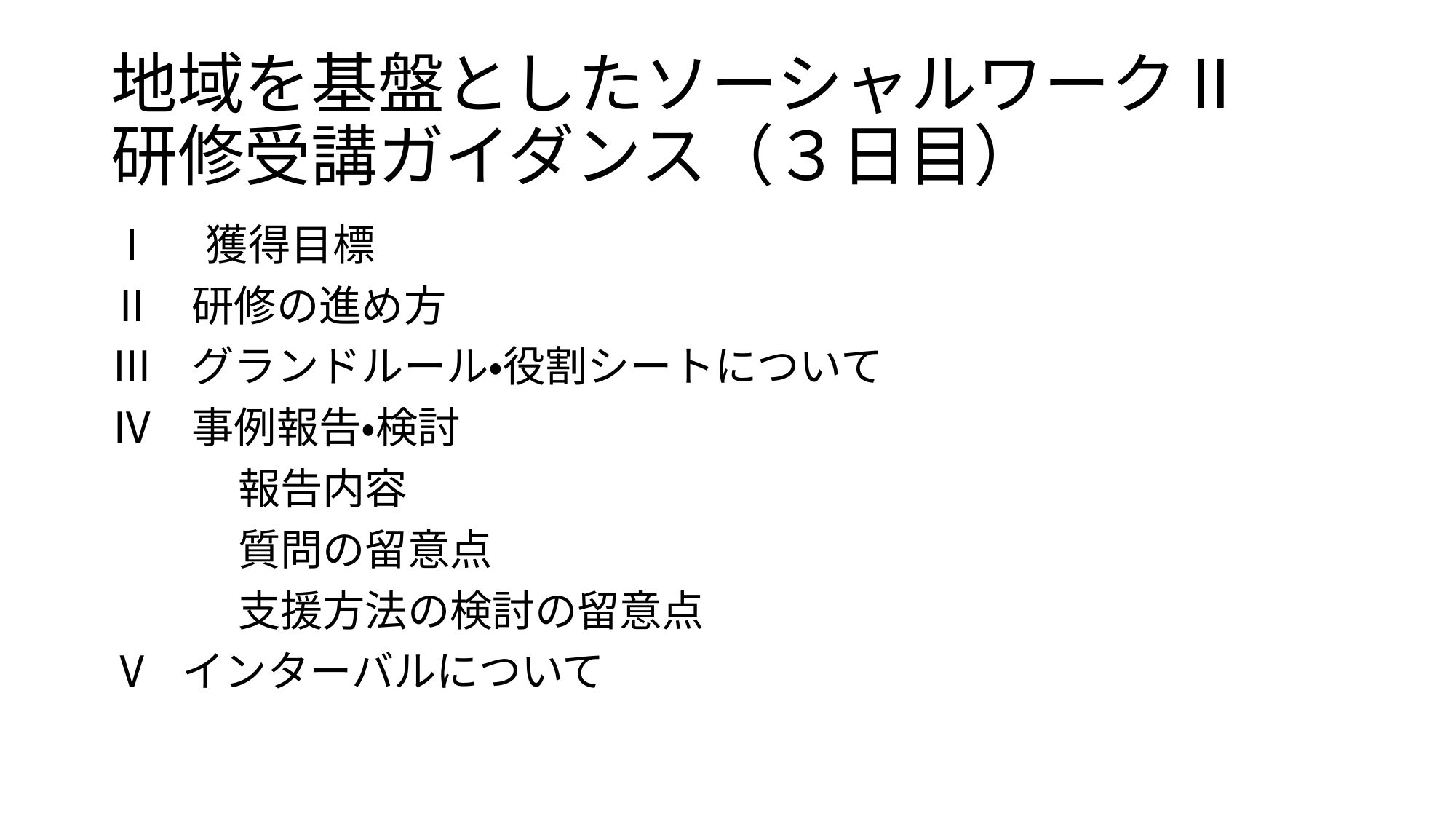

# 地域を基盤としたソーシャルワークⅡ 研修受講ガイダンス（３日目）
Ⅰ　獲得目標
Ⅱ   研修の進め方
Ⅲ   グランドルール・役割シートについて
Ⅳ   事例報告・検討
　　　報告内容
　　　質問の留意点
　　　支援方法の検討の留意点
Ⅴ  インターバルについて